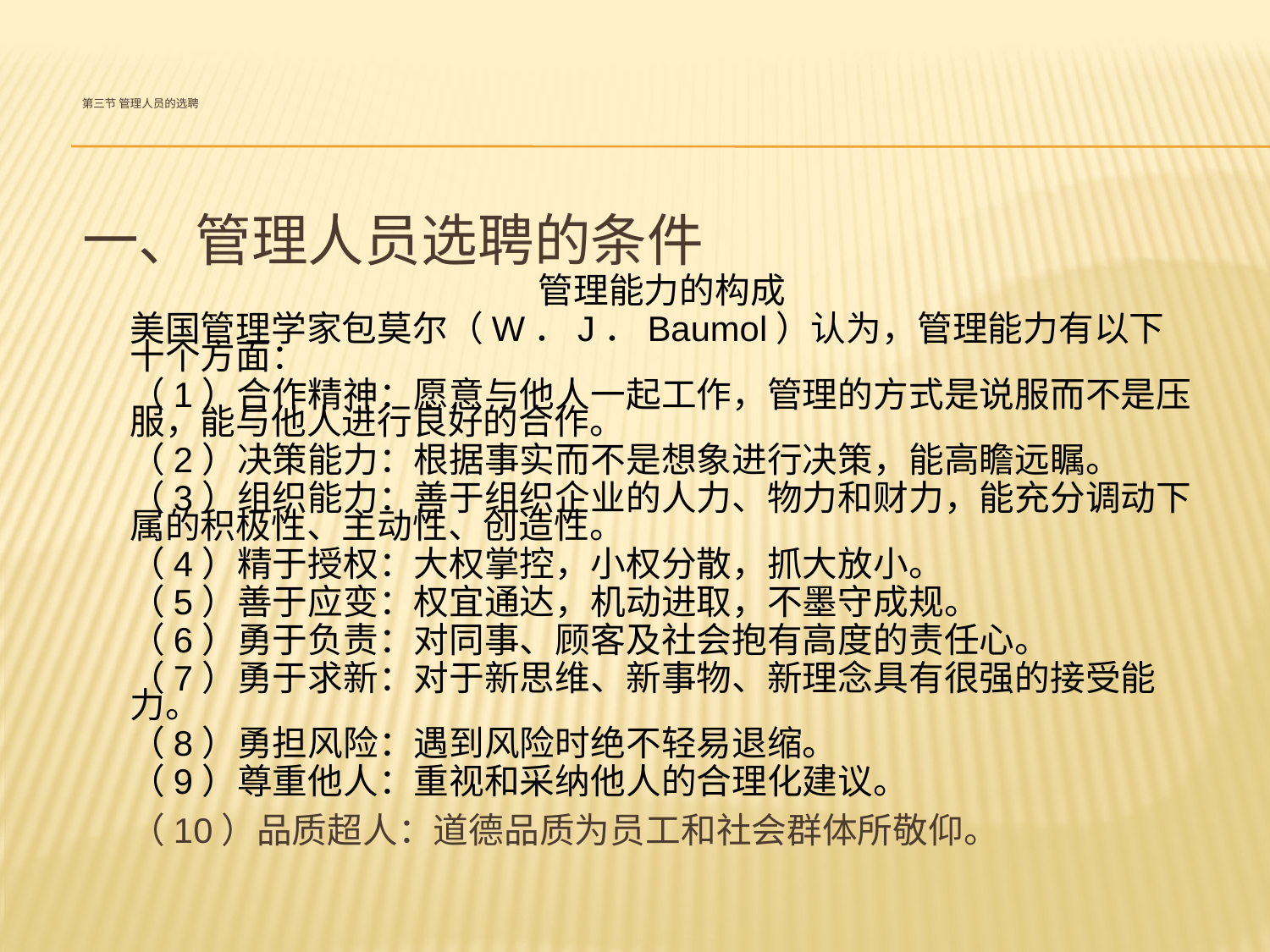

# 第三节 管理人员的选聘
一、管理人员选聘的条件
管理能力的构成
美国管理学家包莫尔（W．J．Baumol）认为，管理能力有以下十个方面：
（1）合作精神：愿意与他人一起工作，管理的方式是说服而不是压服，能与他人进行良好的合作。
（2）决策能力：根据事实而不是想象进行决策，能高瞻远瞩。
（3）组织能力：善于组织企业的人力、物力和财力，能充分调动下属的积极性、主动性、创造性。
（4）精于授权：大权掌控，小权分散，抓大放小。
（5）善于应变：权宜通达，机动进取，不墨守成规。
（6）勇于负责：对同事、顾客及社会抱有高度的责任心。
（7）勇于求新：对于新思维、新事物、新理念具有很强的接受能力。
（8）勇担风险：遇到风险时绝不轻易退缩。
（9）尊重他人：重视和采纳他人的合理化建议。
     （10）品质超人：道德品质为员工和社会群体所敬仰。